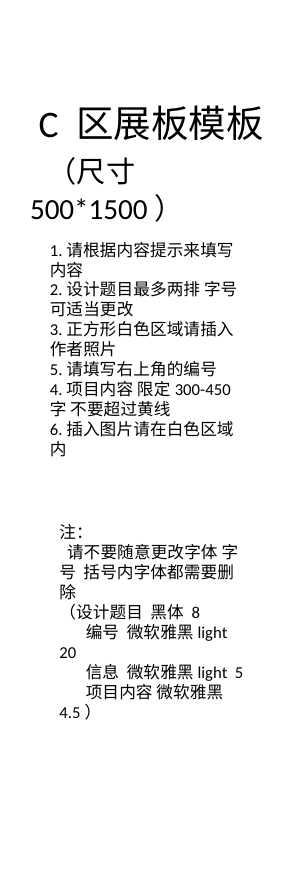

C 区展板模板
 （尺寸500*1500）
1.请根据内容提示来填写内容
2.设计题目最多两排 字号可适当更改
3.正方形白色区域请插入作者照片
5.请填写右上角的编号
4.项目内容 限定300-450字 不要超过黄线
6.插入图片请在白色区域内
注：
 请不要随意更改字体 字号  括号内字体都需要删除
（设计题目  黑体 8
      编号  微软雅黑light  20
      信息  微软雅黑light  5
      项目内容 微软雅黑  4.5）